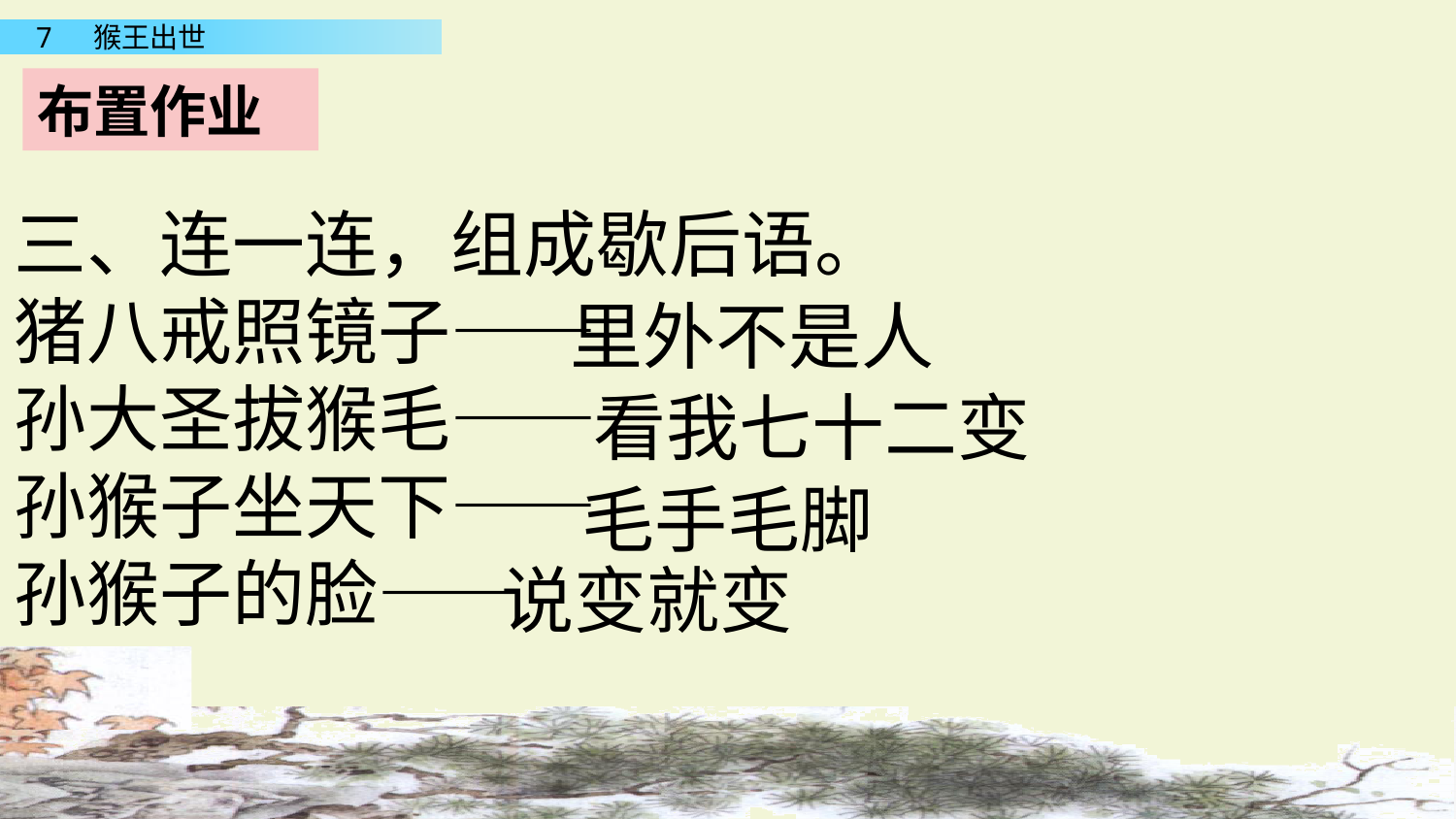

布置作业
三、连一连，组成歇后语。
猪八戒照镜子——
孙大圣拔猴毛——
孙猴子坐天下——
孙猴子的脸——
里外不是人
看我七十二变
毛手毛脚
说变就变